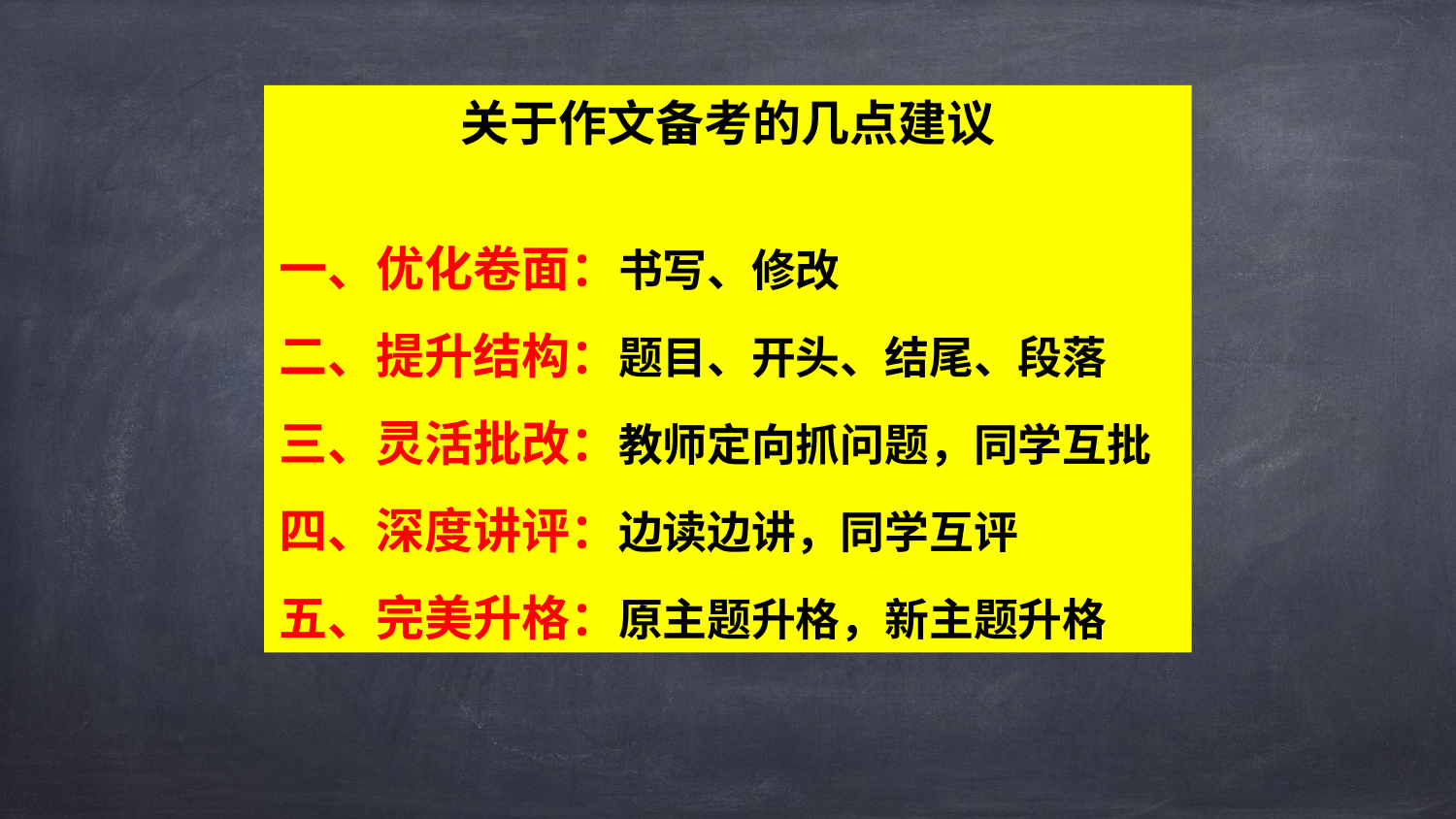

关于作文备考的几点建议

一、优化卷面：书写、修改
二、提升结构：题目、开头、结尾、段落
三、灵活批改：教师定向抓问题，同学互批
四、深度讲评：边读边讲，同学互评
五、完美升格：原主题升格，新主题升格